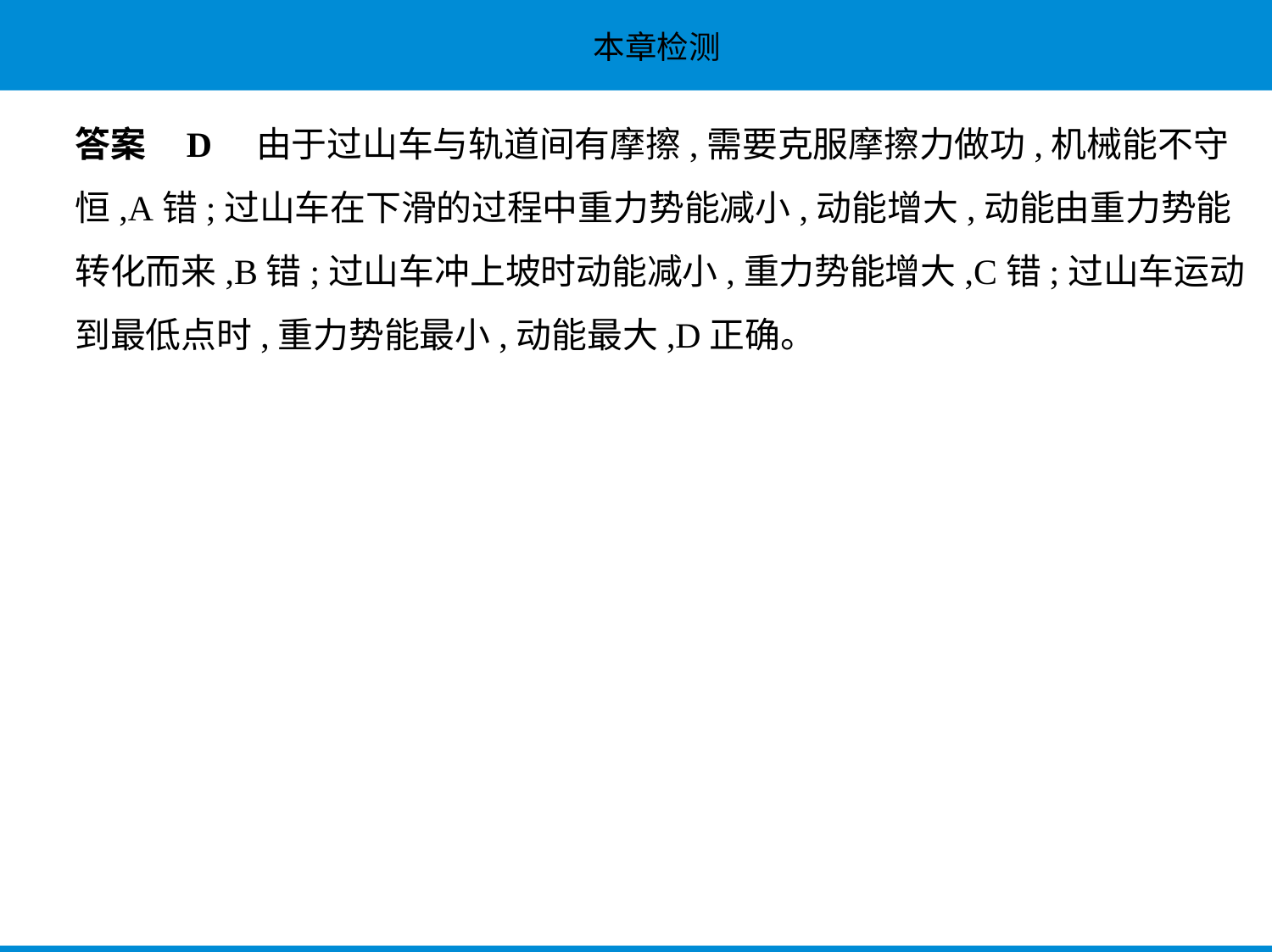

答案    D　由于过山车与轨道间有摩擦,需要克服摩擦力做功,机械能不守
恒,A错;过山车在下滑的过程中重力势能减小,动能增大,动能由重力势能
转化而来,B错;过山车冲上坡时动能减小,重力势能增大,C错;过山车运动
到最低点时,重力势能最小,动能最大,D正确。